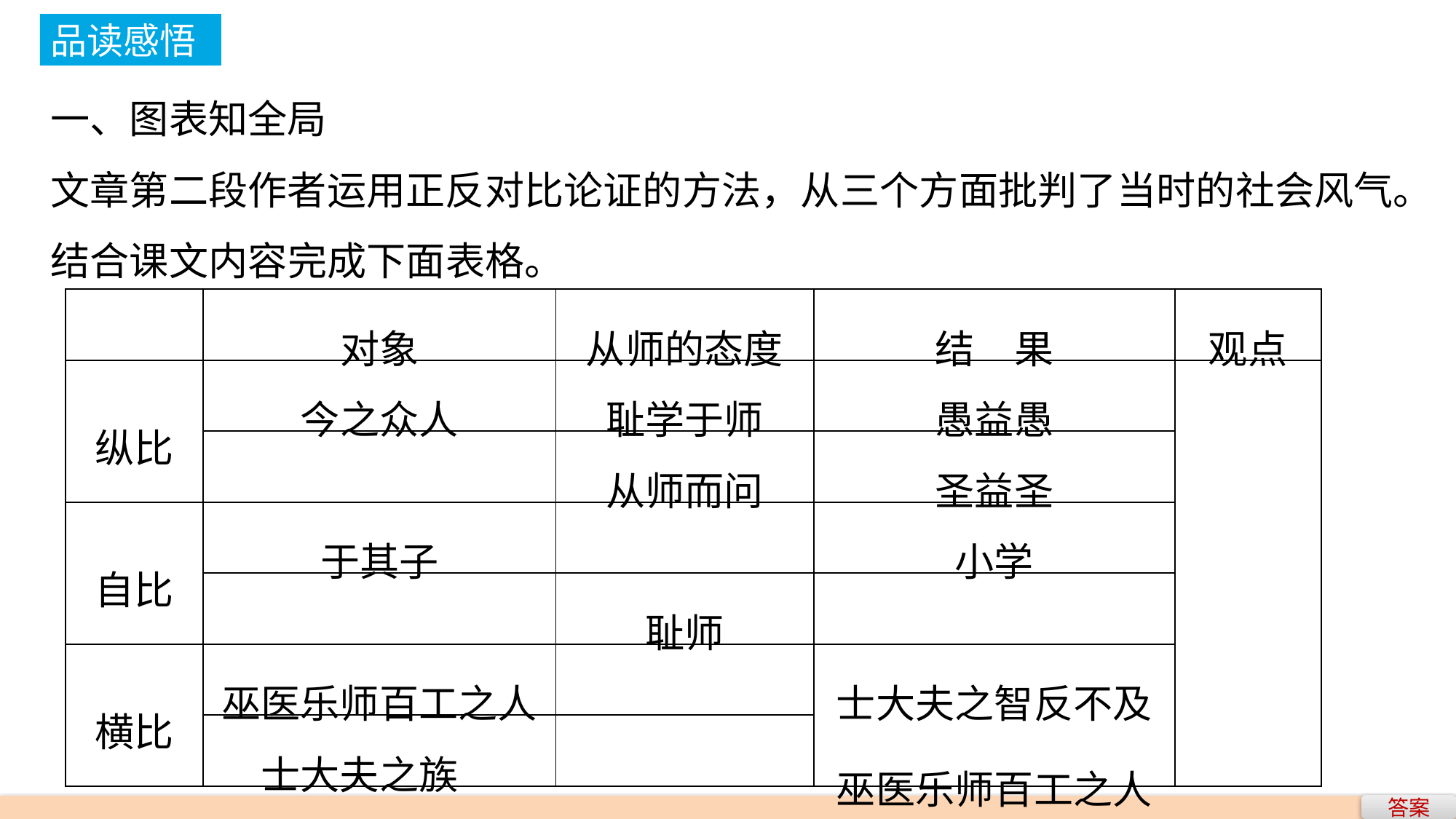

品读感悟
一、图表知全局
文章第二段作者运用正反对比论证的方法，从三个方面批判了当时的社会风气。结合课文内容完成下面表格。
|  | 对象 | 从师的态度 | 结　果 | 观点 |
| --- | --- | --- | --- | --- |
| 纵比 | 今之众人 | 耻学于师 | 愚益愚 |  |
|  |  | 从师而问 | 圣益圣 |  |
| 自比 | 于其子 |  | 小学 |  |
|  |  | 耻师 |  |  |
| 横比 | 巫医乐师百工之人 |  | 士大夫之智反不及巫医乐师百工之人 |  |
|  | 士大夫之族 |  |  |  |
答案